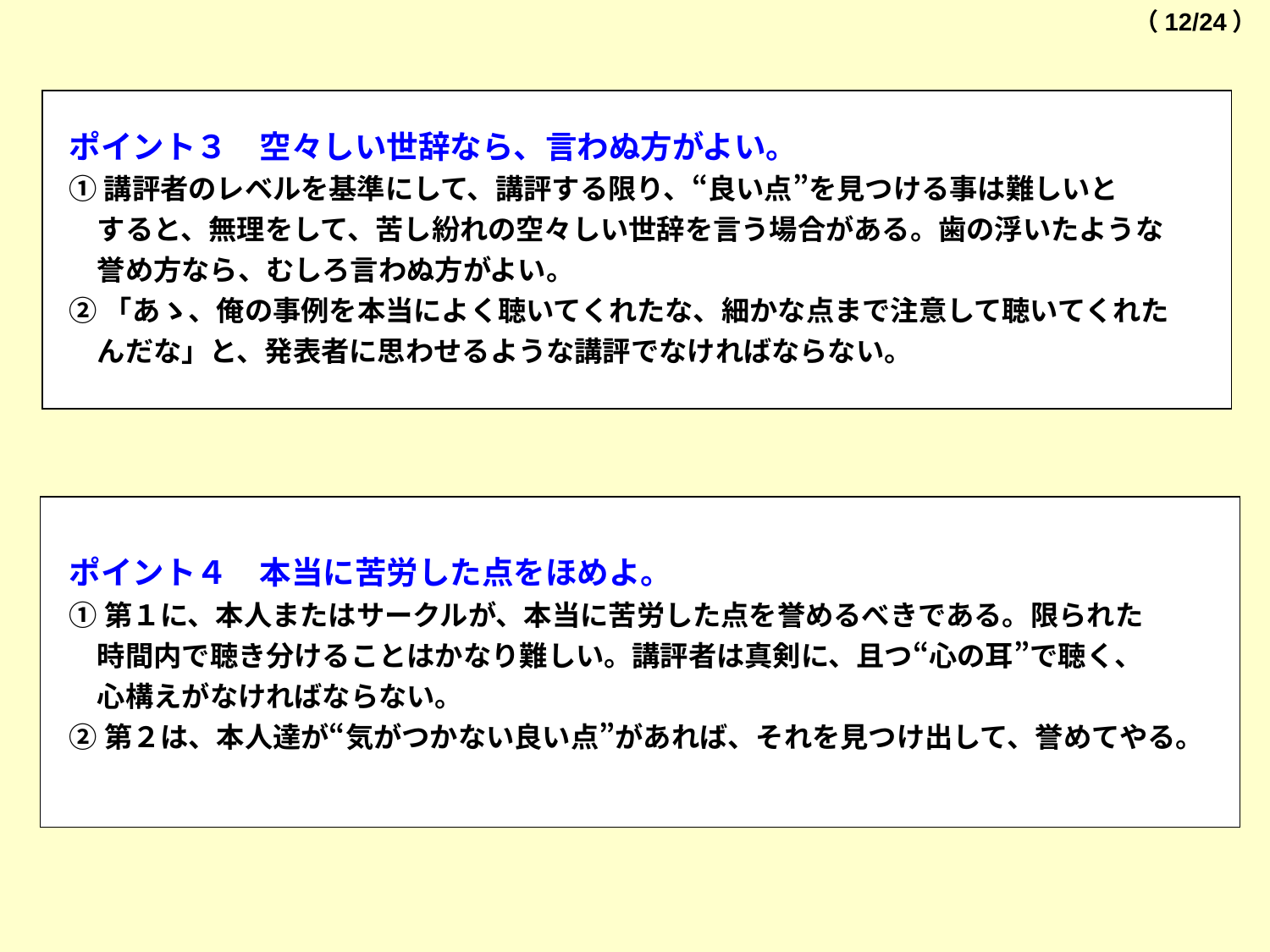

（12/24）

ポイント３　空々しい世辞なら、言わぬ方がよい。
①講評者のレベルを基準にして、講評する限り、“良い点”を見つける事は難しいと
　すると、無理をして、苦し紛れの空々しい世辞を言う場合がある。歯の浮いたような
　誉め方なら、むしろ言わぬ方がよい。
②「あゝ、俺の事例を本当によく聴いてくれたな、細かな点まで注意して聴いてくれた
　んだな」と、発表者に思わせるような講評でなければならない。

ポイント４　本当に苦労した点をほめよ。
①第１に、本人またはサークルが、本当に苦労した点を誉めるべきである。限られた
　時間内で聴き分けることはかなり難しい。講評者は真剣に、且つ“心の耳”で聴く、
　心構えがなければならない。
②第２は、本人達が“気がつかない良い点”があれば、それを見つけ出して、誉めてやる。